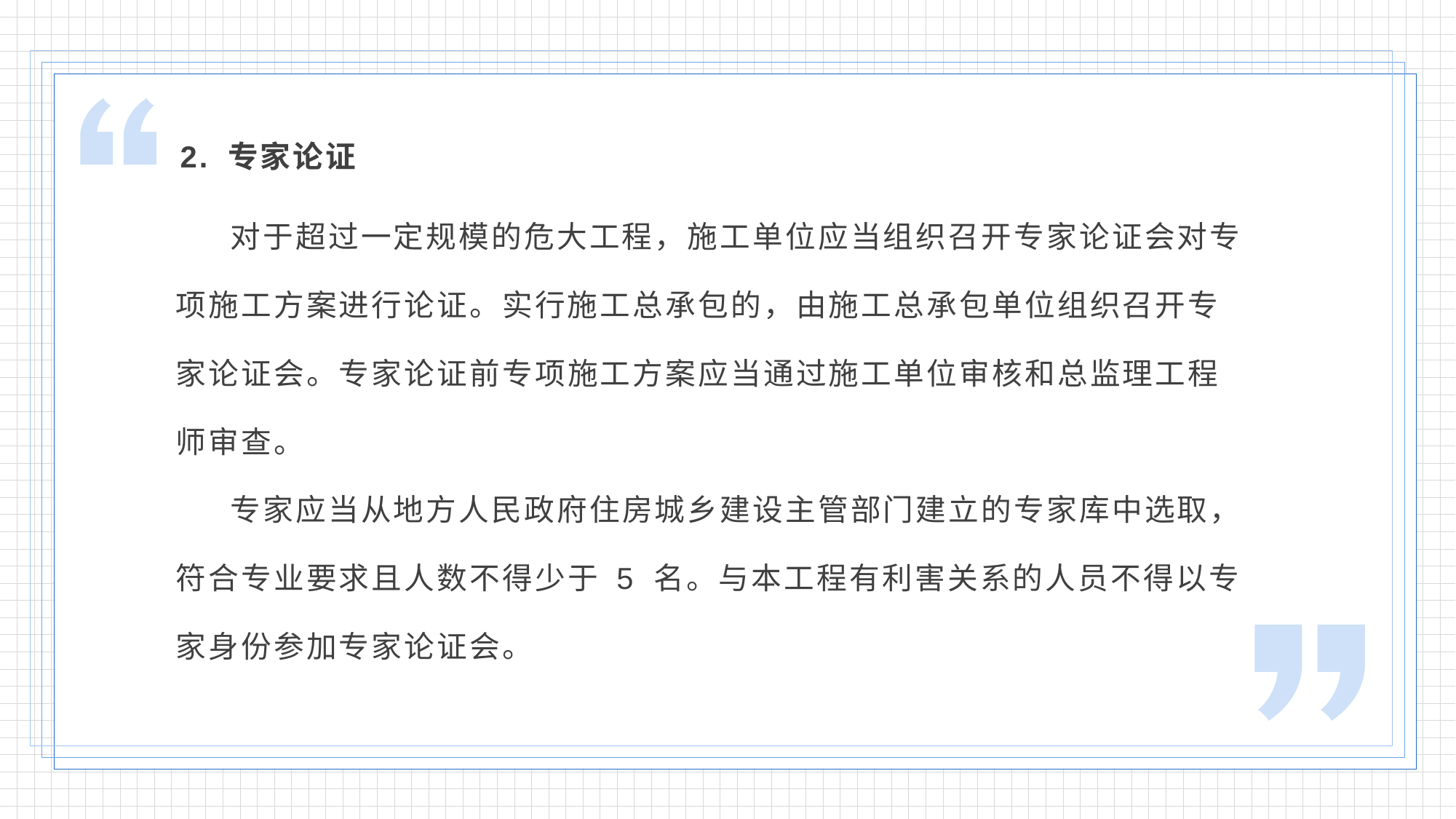

2. 专家论证

对于超过一定规模的危大工程，施工单位应当组织召开专家论证会对专项施工方案进行论证。实行施工总承包的，由施工总承包单位组织召开专家论证会。专家论证前专项施工方案应当通过施工单位审核和总监理工程师审查。
专家应当从地方人民政府住房城乡建设主管部门建立的专家库中选取，符合专业要求且人数不得少于 5 名。与本工程有利害关系的人员不得以专家身份参加专家论证会。